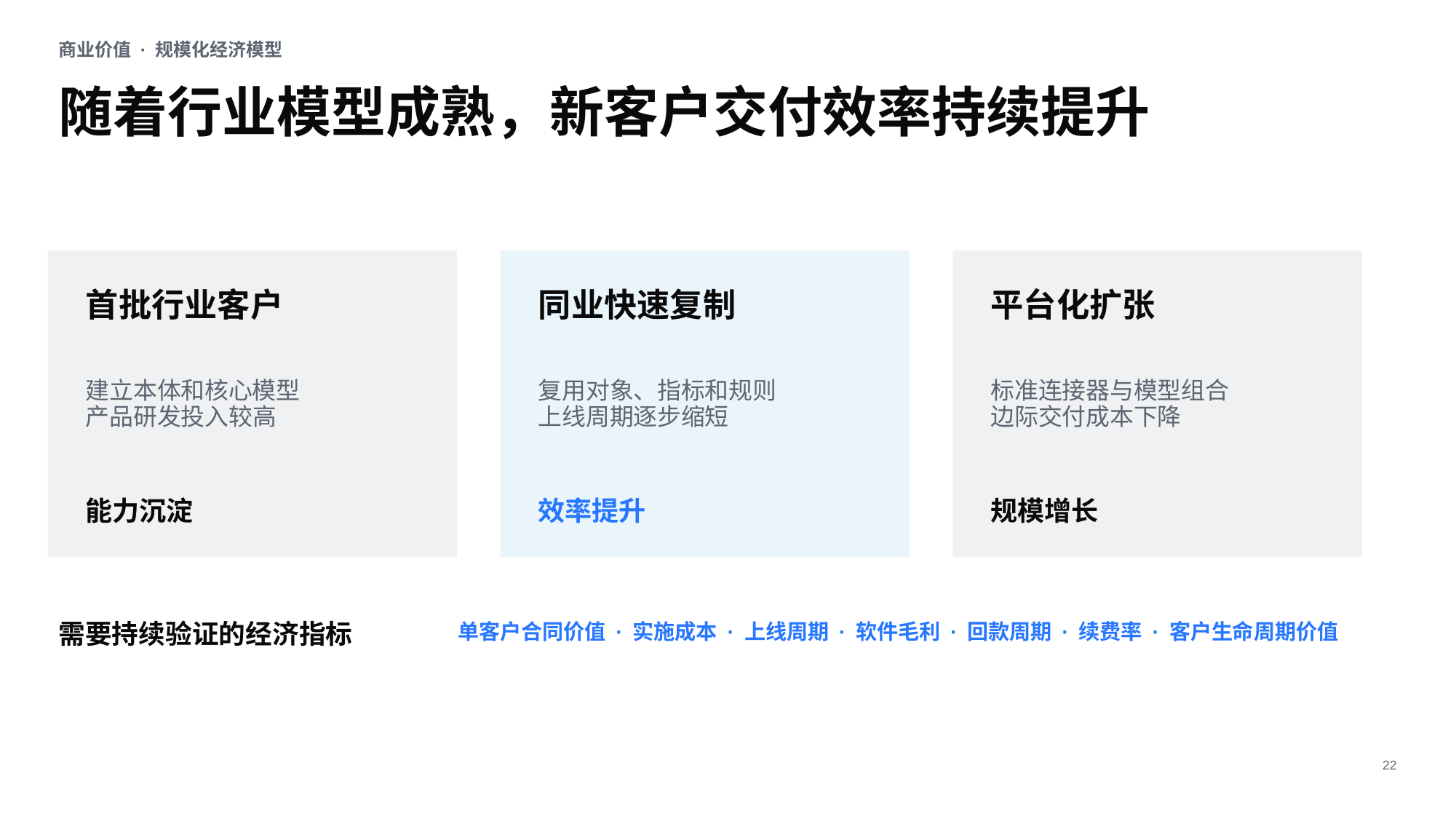

商业价值 · 规模化经济模型
随着行业模型成熟，新客户交付效率持续提升

首批行业客户
同业快速复制
平台化扩张
建立本体和核心模型
产品研发投入较高
复用对象、指标和规则
上线周期逐步缩短
标准连接器与模型组合
边际交付成本下降
能力沉淀
效率提升
规模增长
需要持续验证的经济指标
单客户合同价值 · 实施成本 · 上线周期 · 软件毛利 · 回款周期 · 续费率 · 客户生命周期价值
22